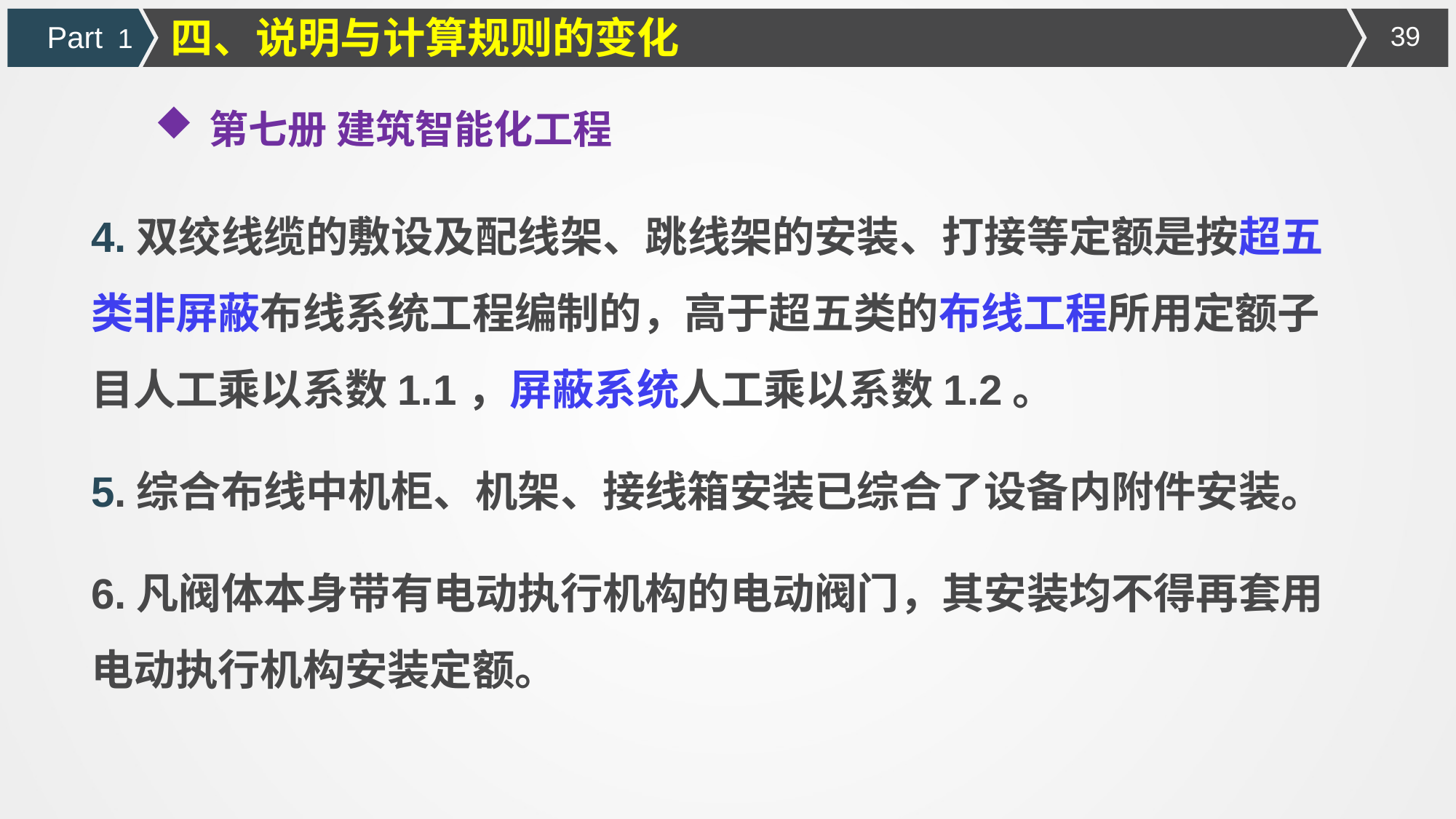

四、说明与计算规则的变化
Part  1
第七册 建筑智能化工程
4.双绞线缆的敷设及配线架、跳线架的安装、打接等定额是按超五类非屏蔽布线系统工程编制的，高于超五类的布线工程所用定额子目人工乘以系数1.1，屏蔽系统人工乘以系数1.2。

5.综合布线中机柜、机架、接线箱安装已综合了设备内附件安装。

6.凡阀体本身带有电动执行机构的电动阀门，其安装均不得再套用电动执行机构安装定额。